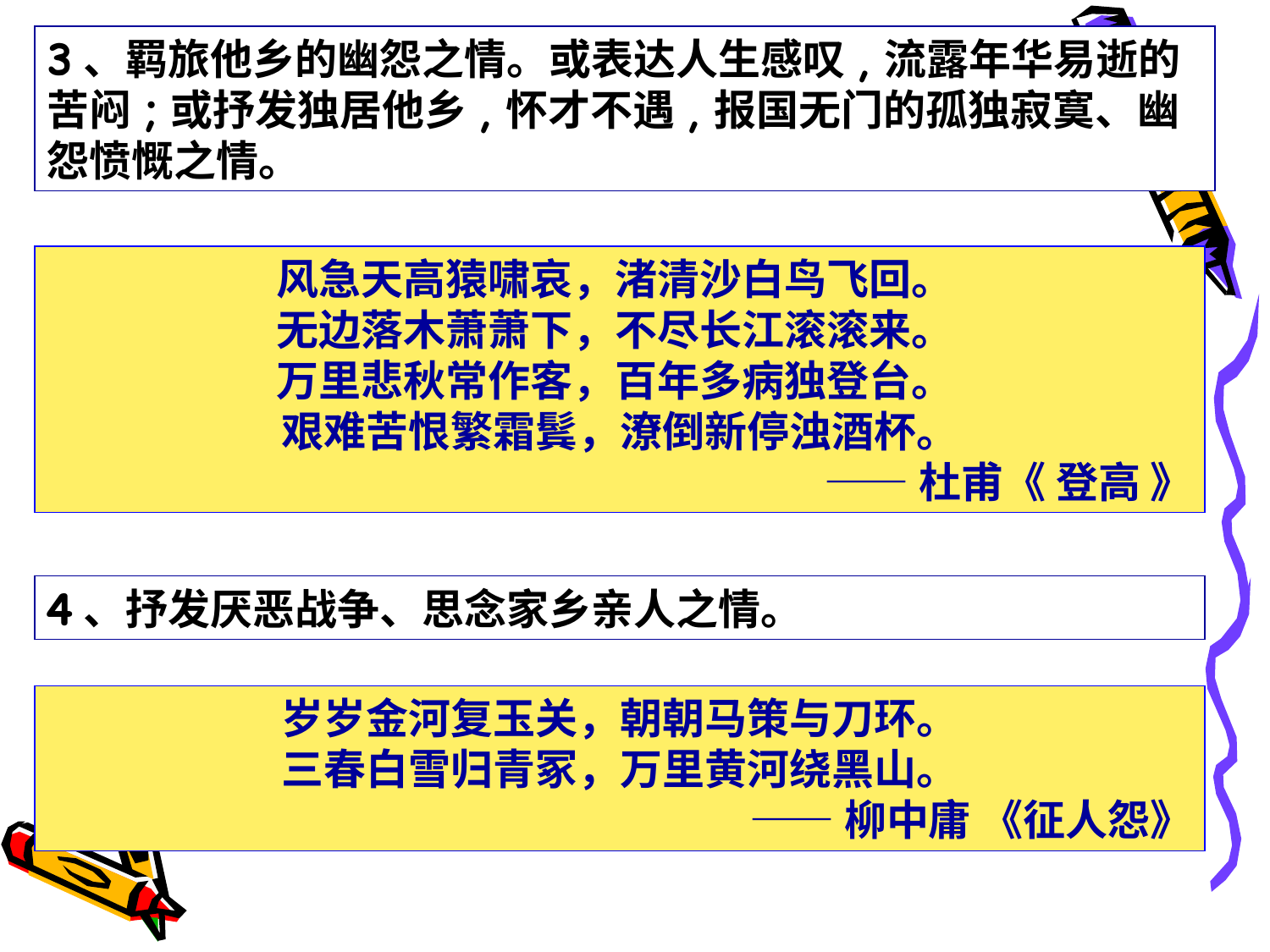

3、羁旅他乡的幽怨之情。或表达人生感叹,流露年华易逝的苦闷;或抒发独居他乡,怀才不遇,报国无门的孤独寂寞、幽怨愤慨之情。
风急天高猿啸哀，渚清沙白鸟飞回。
无边落木萧萧下，不尽长江滚滚来。
万里悲秋常作客，百年多病独登台。
艰难苦恨繁霜鬂，潦倒新停浊酒杯。
 ——杜甫《 登高 》
4、抒发厌恶战争、思念家乡亲人之情。
岁岁金河复玉关，朝朝马策与刀环。
三春白雪归青冢，万里黄河绕黑山。
——柳中庸 《征人怨》